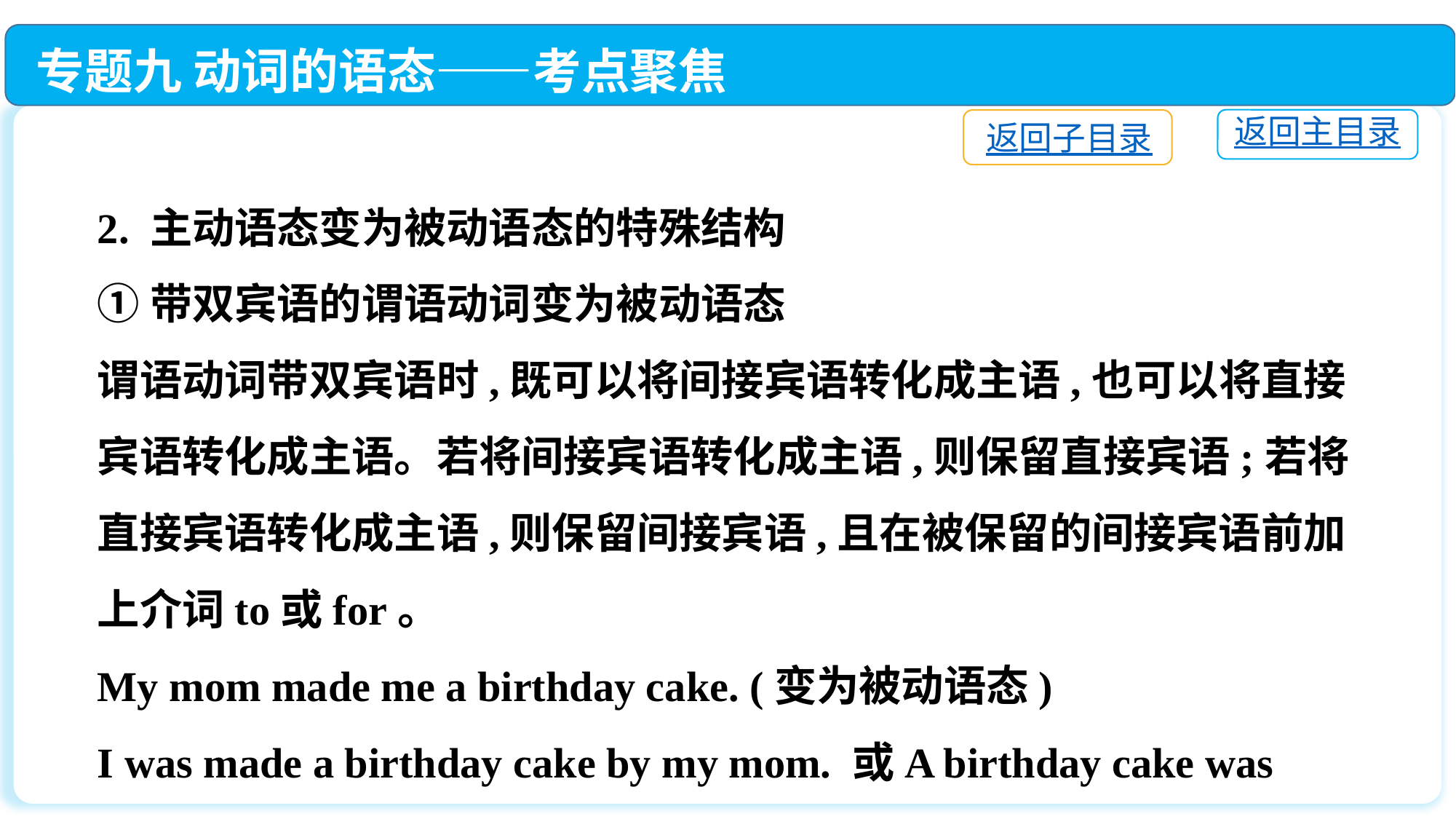

专题九 动词的语态——考点聚焦

返回主目录

返回子目录
2. 主动语态变为被动语态的特殊结构
①带双宾语的谓语动词变为被动语态
谓语动词带双宾语时,既可以将间接宾语转化成主语,也可以将直接宾语转化成主语。若将间接宾语转化成主语,则保留直接宾语;若将直接宾语转化成主语,则保留间接宾语,且在被保留的间接宾语前加上介词to或for。
My mom made me a birthday cake. (变为被动语态)
I was made a birthday cake by my mom. 或A birthday cake was